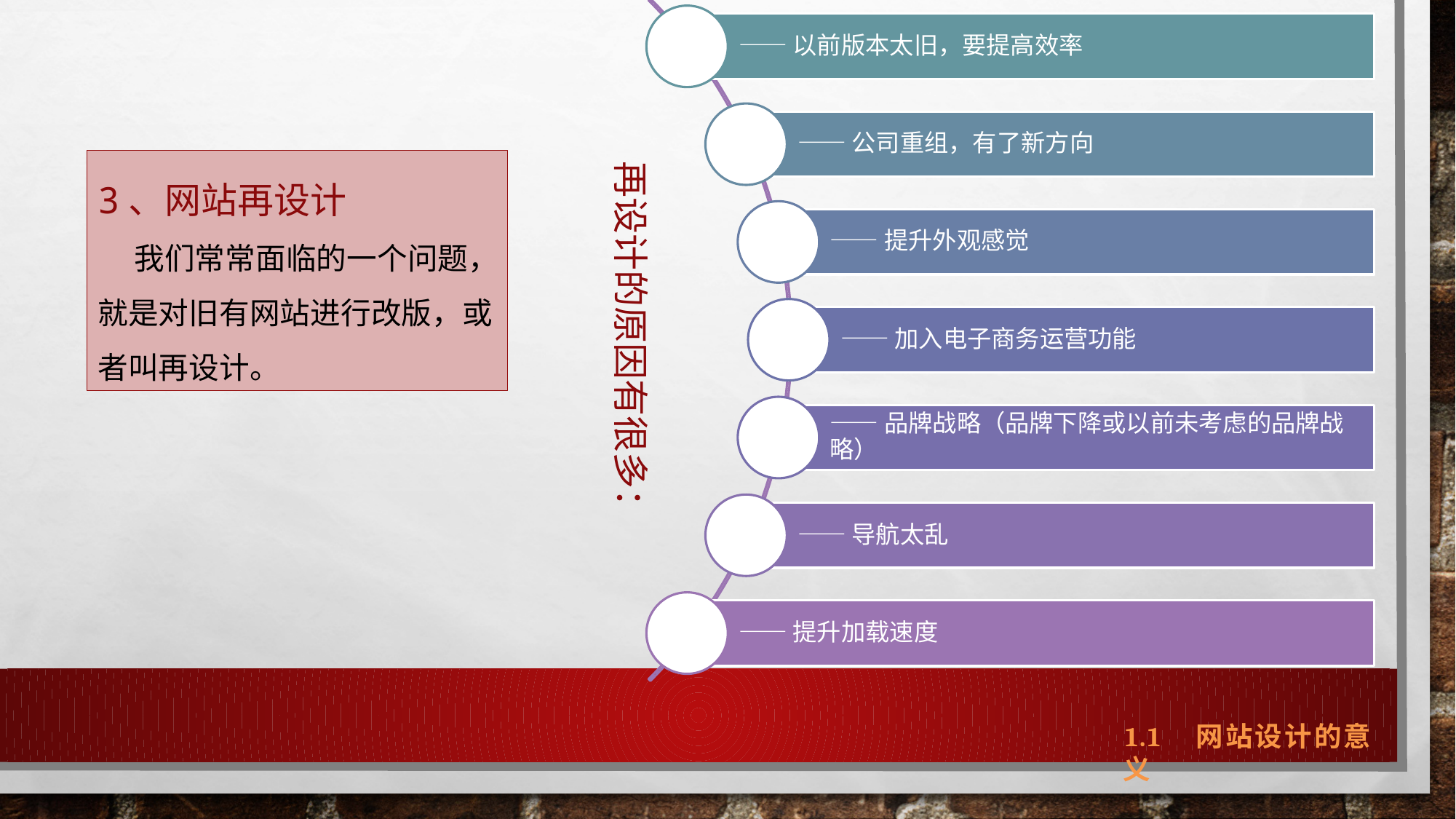

——以前版本太旧，要提高效率
——公司重组，有了新方向
——提升外观感觉
——加入电子商务运营功能
——品牌战略（品牌下降或以前未考虑的品牌战略）
——导航太乱
——提升加载速度
3、网站再设计
我们常常面临的一个问题，就是对旧有网站进行改版，或者叫再设计。
再设计的原因有很多：
1.1   网站设计的意义